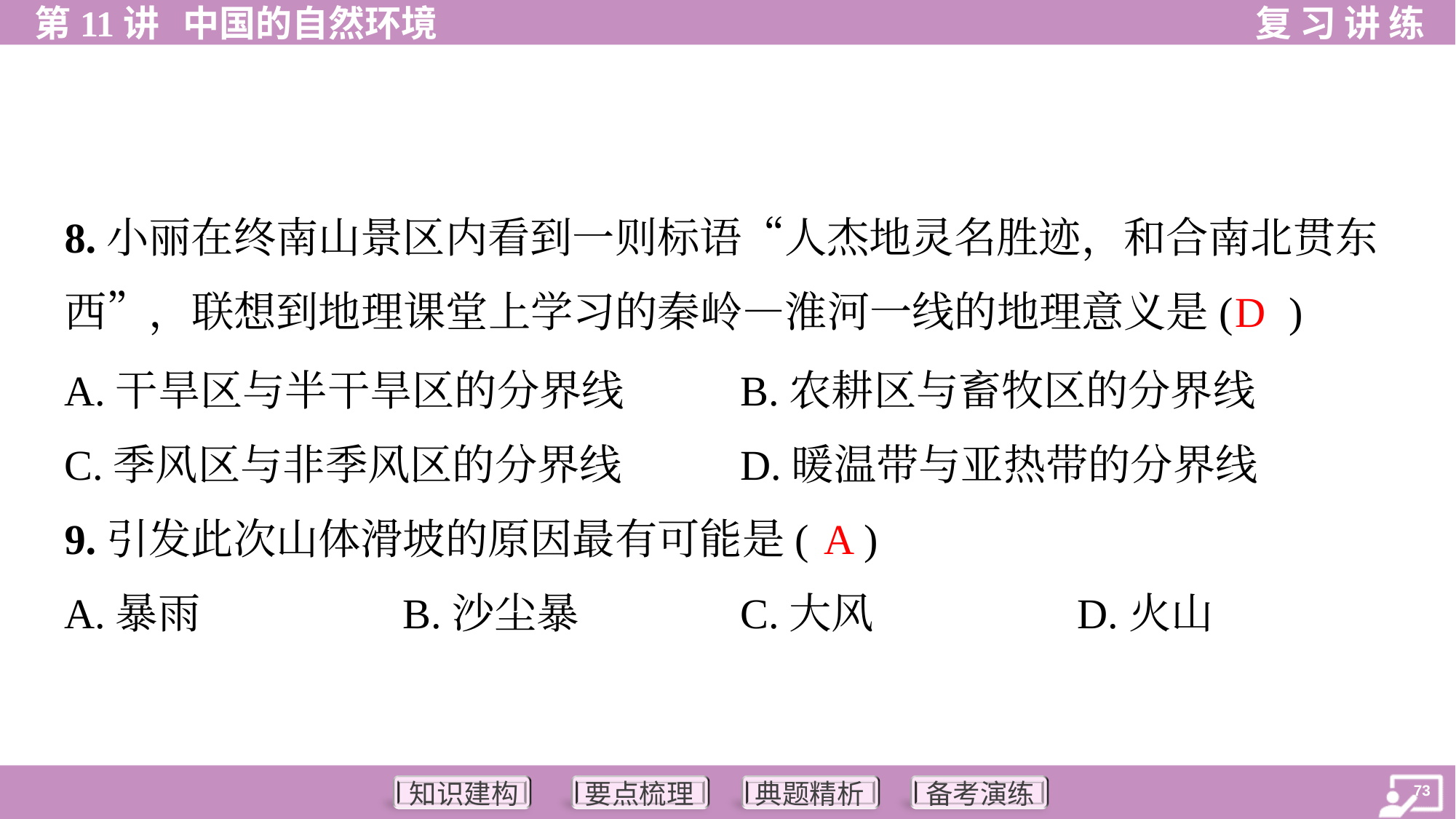

8.小丽在终南山景区内看到一则标语“人杰地灵名胜迹，和合南北贯东
西”，联想到地理课堂上学习的秦岭—淮河一线的地理意义是(     )
D
A.干旱区与半干旱区的分界线	B.农耕区与畜牧区的分界线
C.季风区与非季风区的分界线	D.暖温带与亚热带的分界线
A
9.引发此次山体滑坡的原因最有可能是(     )
A.暴雨	B.沙尘暴	C.大风	D.火山